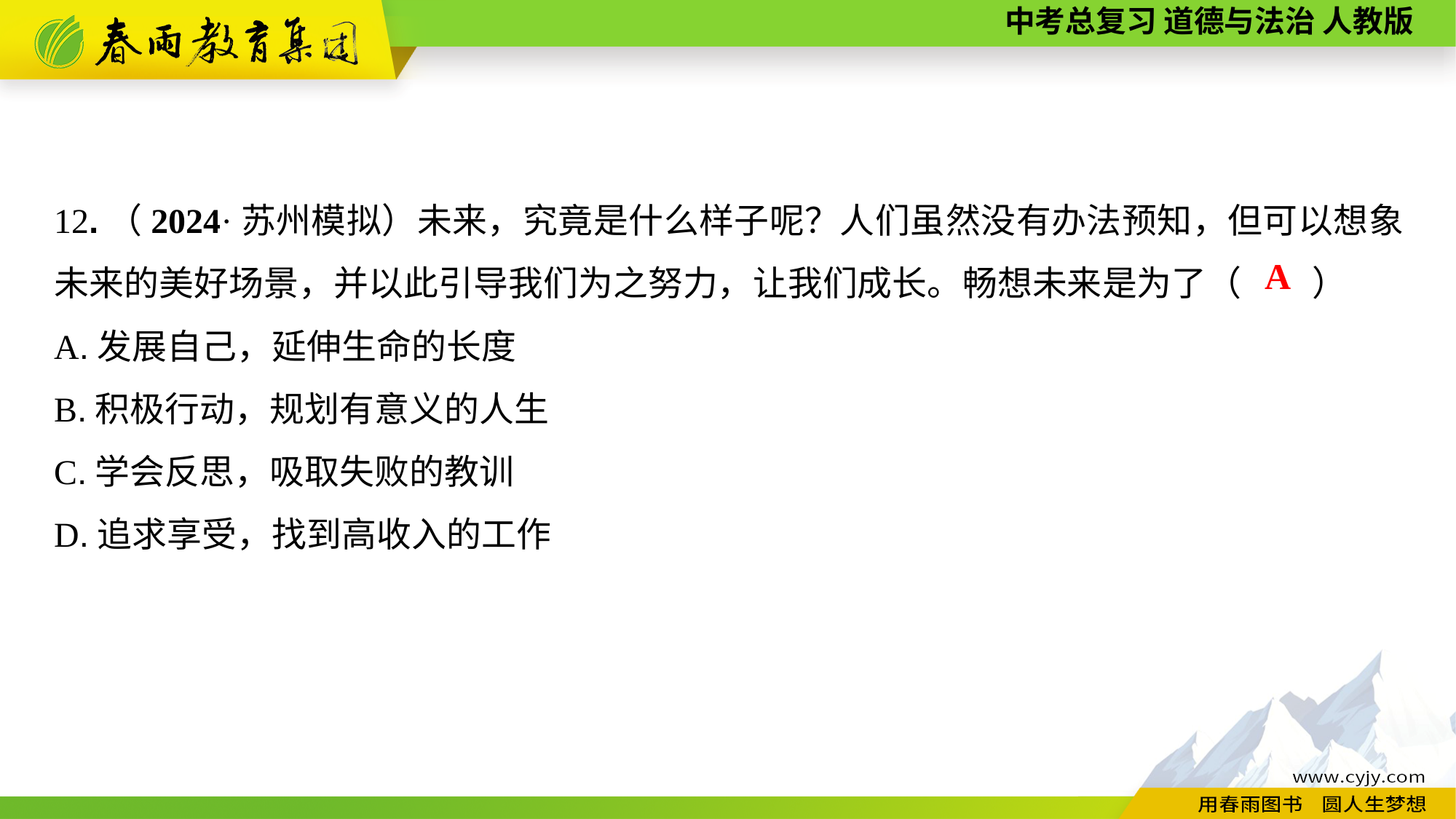

12.（2024·苏州模拟）未来，究竟是什么样子呢？人们虽然没有办法预知，但可以想象未来的美好场景，并以此引导我们为之努力，让我们成长。畅想未来是为了（　　）
A.发展自己，延伸生命的长度
B.积极行动，规划有意义的人生
C.学会反思，吸取失败的教训
D.追求享受，找到高收入的工作
A